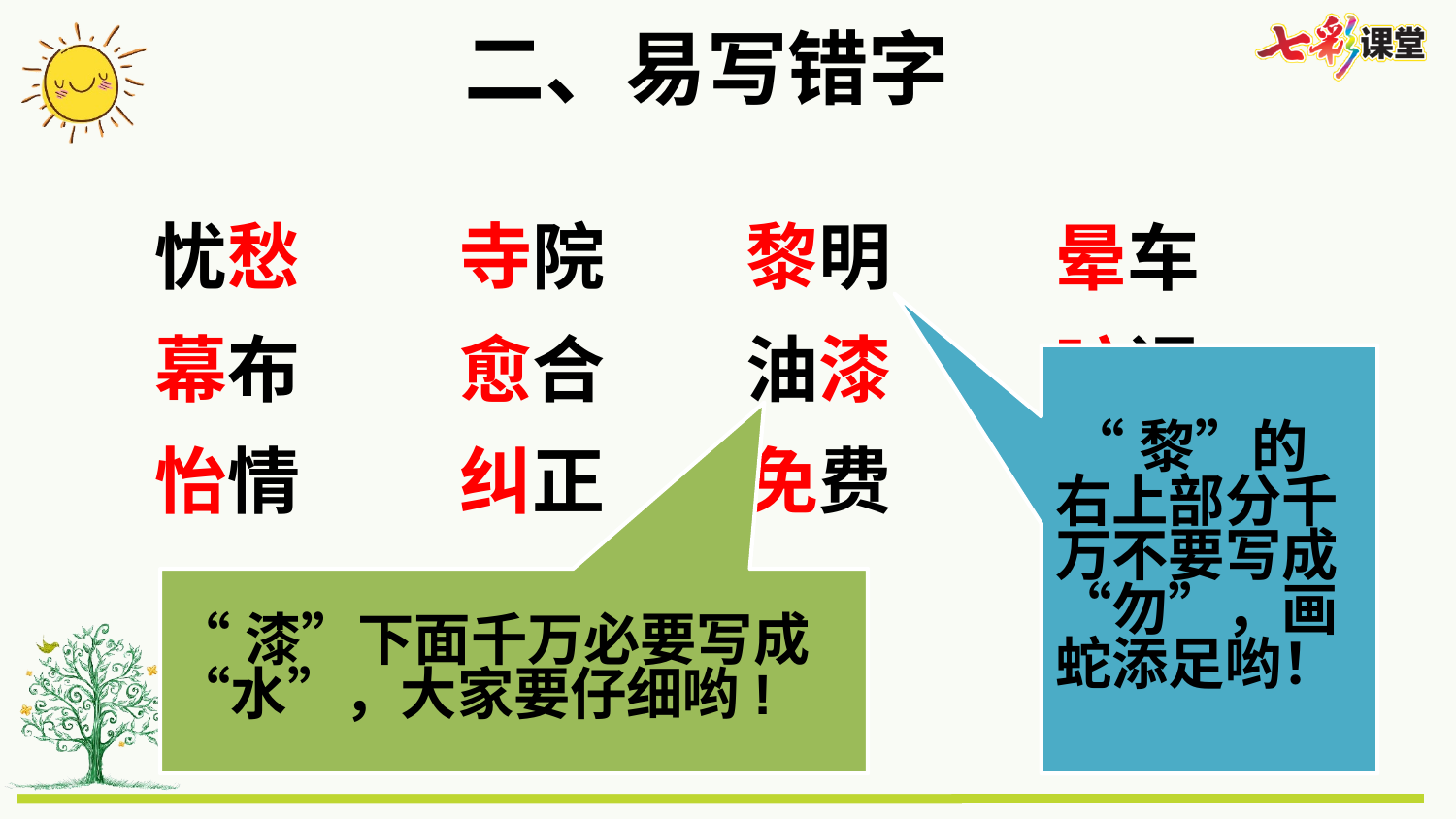

二、易写错字
忧愁
寺院
黎明
晕车
幕布
愈合
油漆
旷课
 “黎”的右上部分千万不要写成“勿”，画蛇添足哟！
怡情
纠正
免费
榕树
“漆”下面千万必要写成“水”，大家要仔细哟!